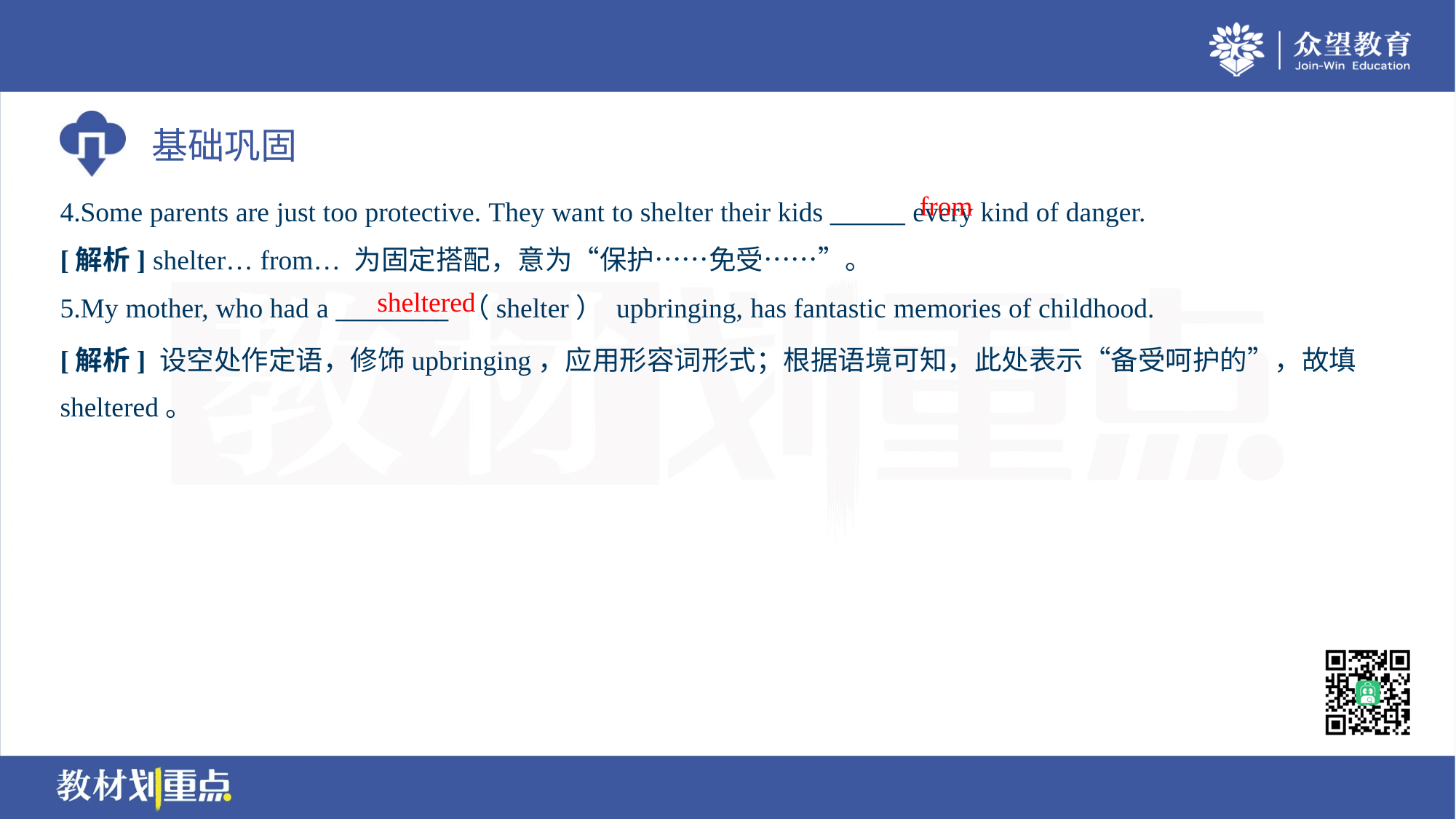

from
4.Some parents are just too protective. They want to shelter their kids ______ every kind of danger.
[解析] shelter… from… 为固定搭配，意为“保护……免受……”。
sheltered
5.My mother, who had a _________ （shelter） upbringing, has fantastic memories of childhood.
[解析] 设空处作定语，修饰upbringing，应用形容词形式；根据语境可知，此处表示“备受呵护的”，故填
sheltered。